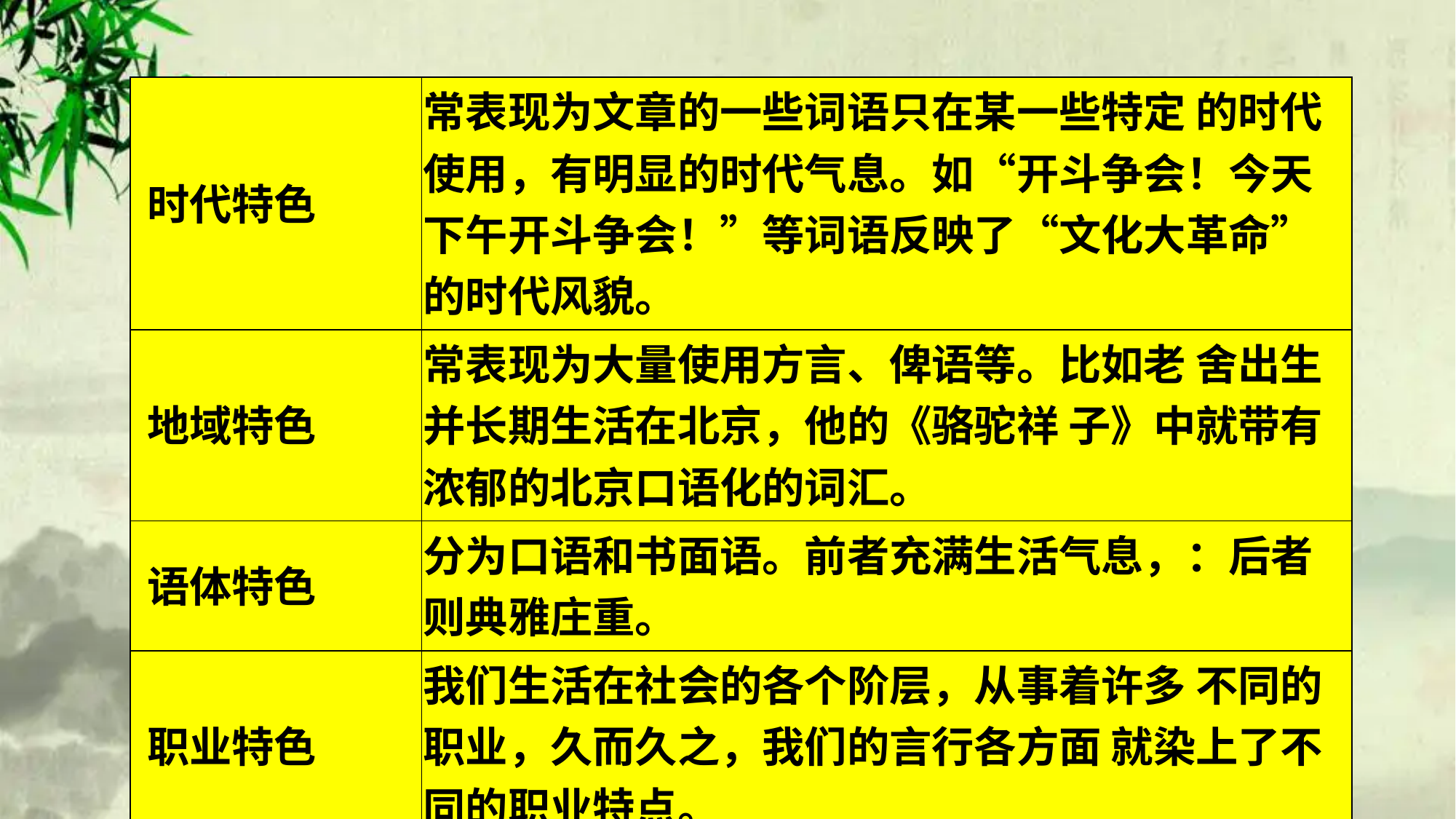

| 时代特色 | 常表现为文章的一些词语只在某一些特定 的时代使用，有明显的时代气息。如“开斗争会！今天下午开斗争会！”等词语反映了“文化大革命”的时代风貌。 |
| --- | --- |
| 地域特色 | 常表现为大量使用方言、俾语等。比如老 舍出生并长期生活在北京，他的《骆驼祥 子》中就带有浓郁的北京口语化的词汇。 |
| 语体特色 | 分为口语和书面语。前者充满生活气息，：后者则典雅庄重。 |
| 职业特色 | 我们生活在社会的各个阶层，从事着许多 不同的职业，久而久之，我们的言行各方面 就染上了不同的职业特点。 |